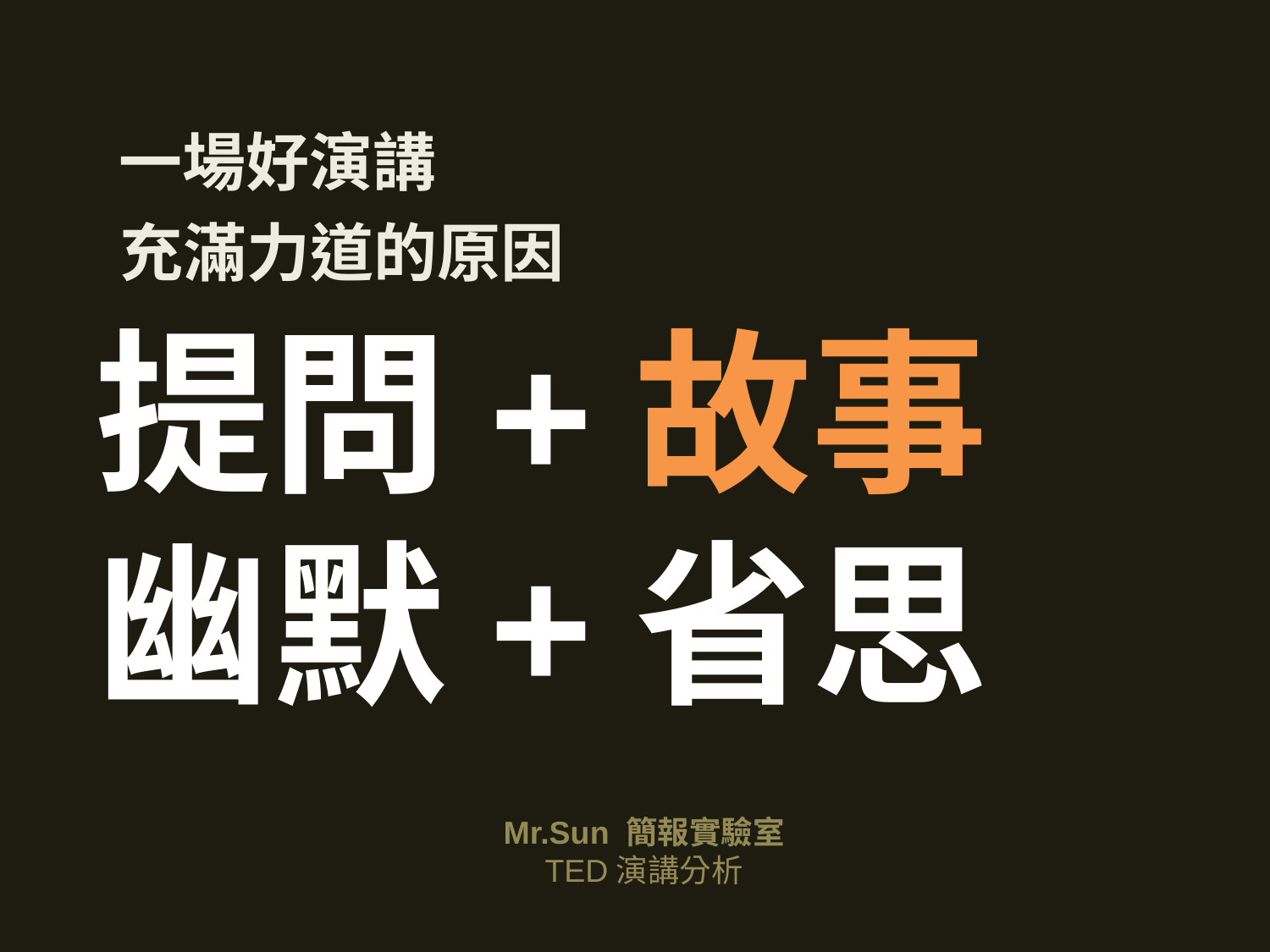

一場好演講
充滿力道的原因
提問+故事
幽默+省思
Mr.Sun 簡報實驗室
TED演講分析